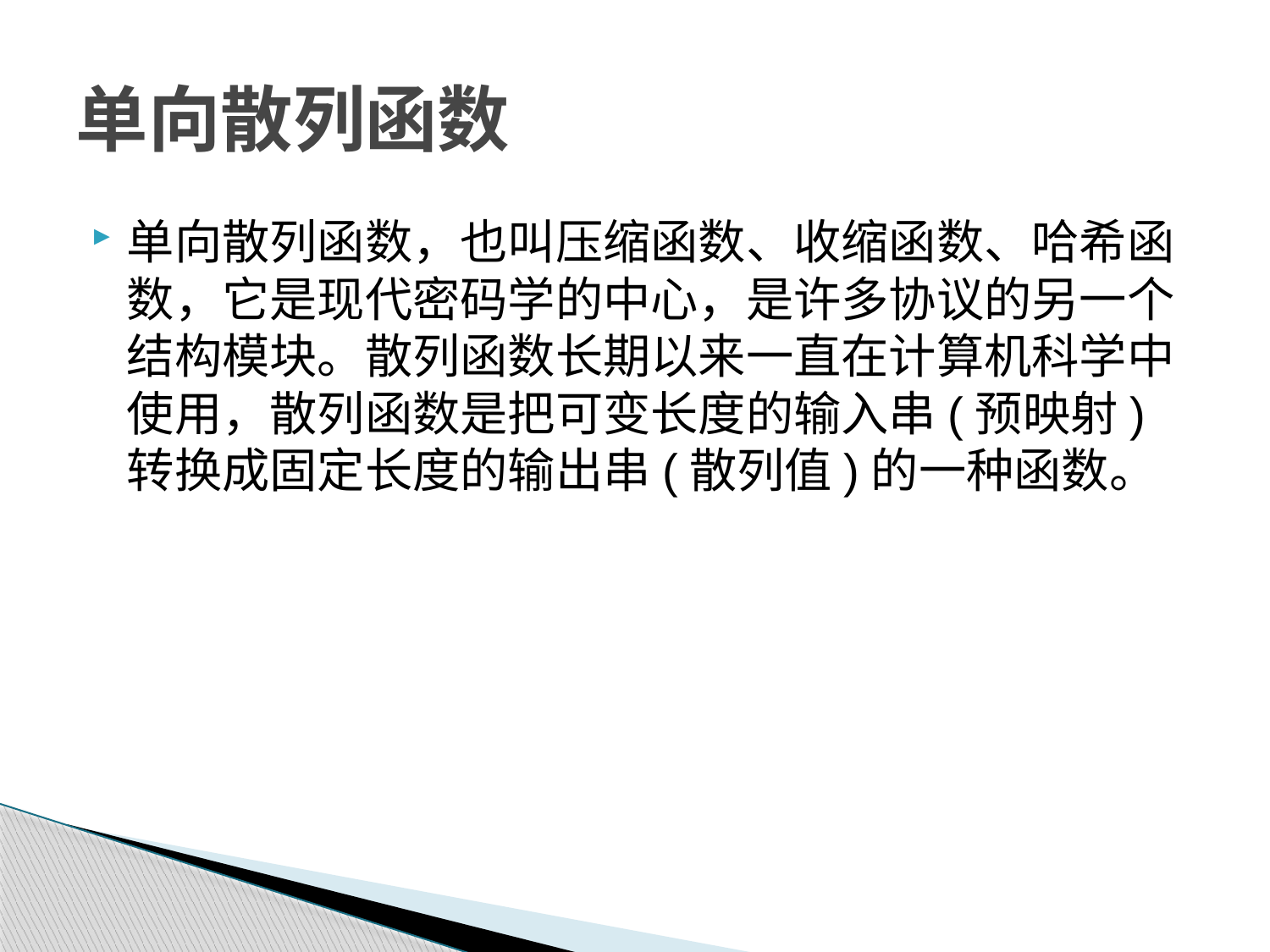

# 单向散列函数
单向散列函数，也叫压缩函数、收缩函数、哈希函数，它是现代密码学的中心，是许多协议的另一个结构模块。散列函数长期以来一直在计算机科学中使用，散列函数是把可变长度的输入串(预映射)转换成固定长度的输出串(散列值)的一种函数。